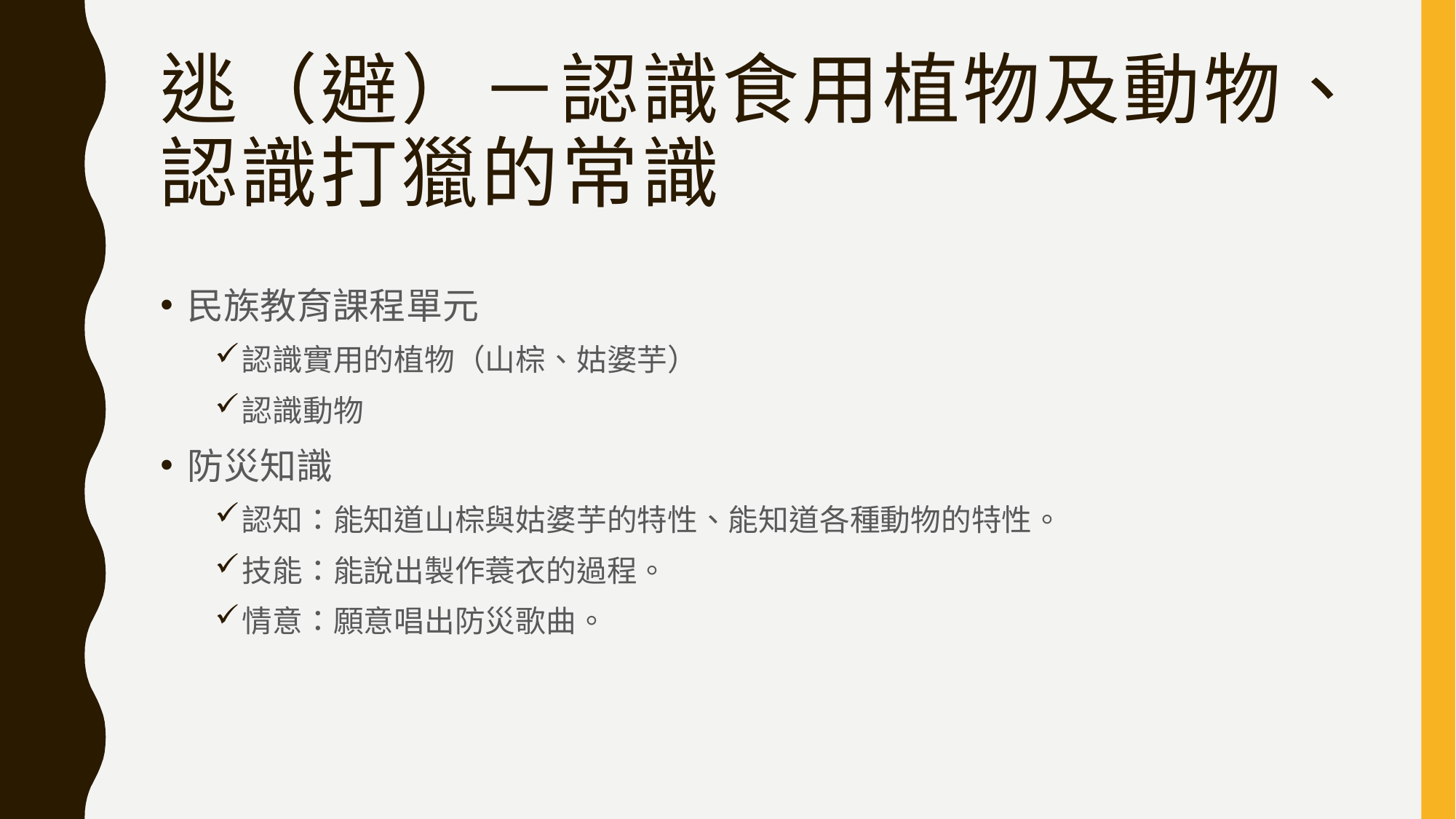

# 逃（避）－認識食用植物及動物、認識打獵的常識
民族教育課程單元
認識實用的植物（山棕、姑婆芋）
認識動物
防災知識
認知：能知道山棕與姑婆芋的特性、能知道各種動物的特性。
技能：能說出製作蓑衣的過程。
情意：願意唱出防災歌曲。